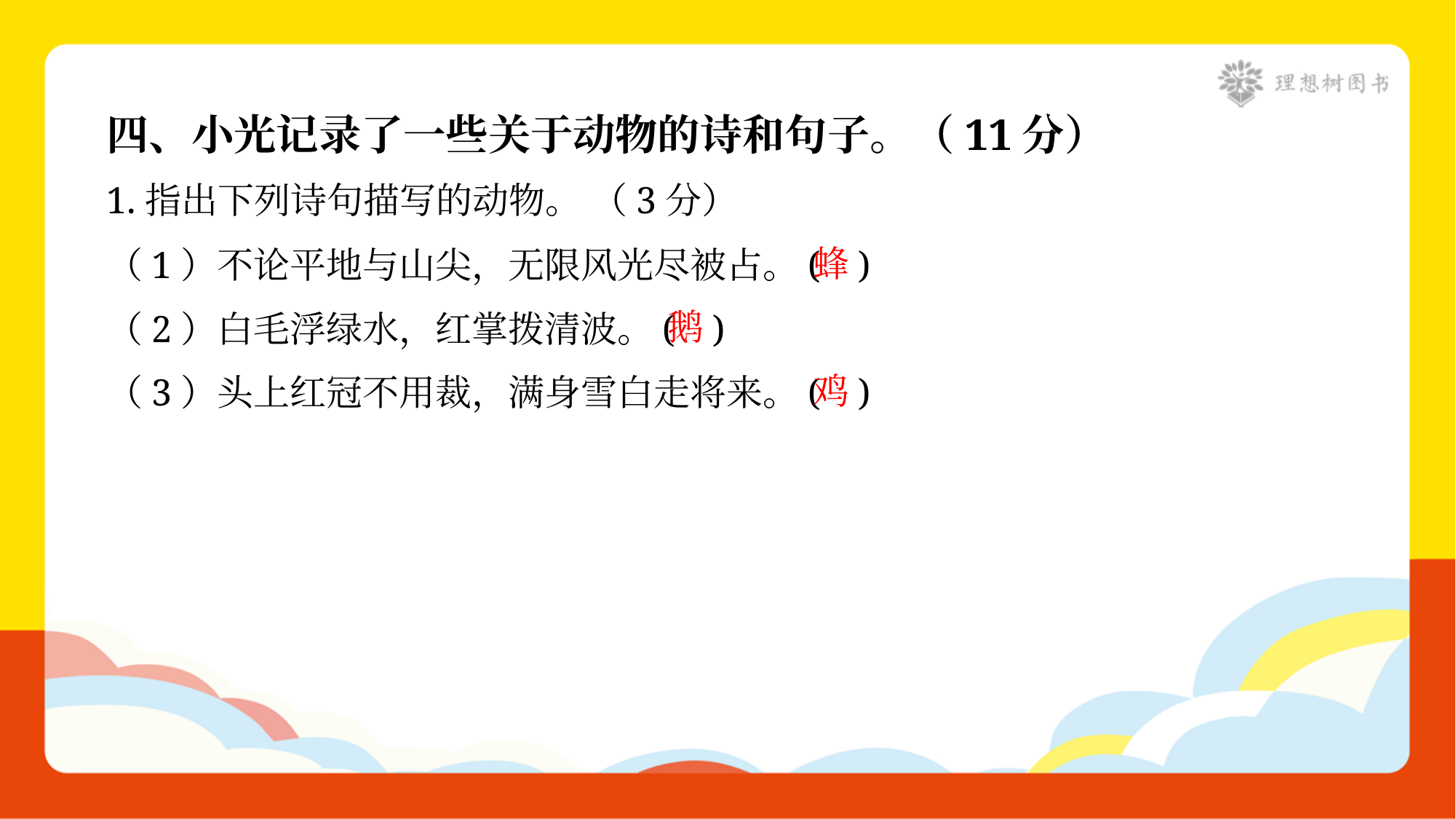

四、小光记录了一些关于动物的诗和句子。（11分）
1.指出下列诗句描写的动物。 （3分）
蜂
（1）不论平地与山尖，无限风光尽被占。(    )
鹅
（2）白毛浮绿水，红掌拨清波。(    )
鸡
（3）头上红冠不用裁，满身雪白走将来。(    )